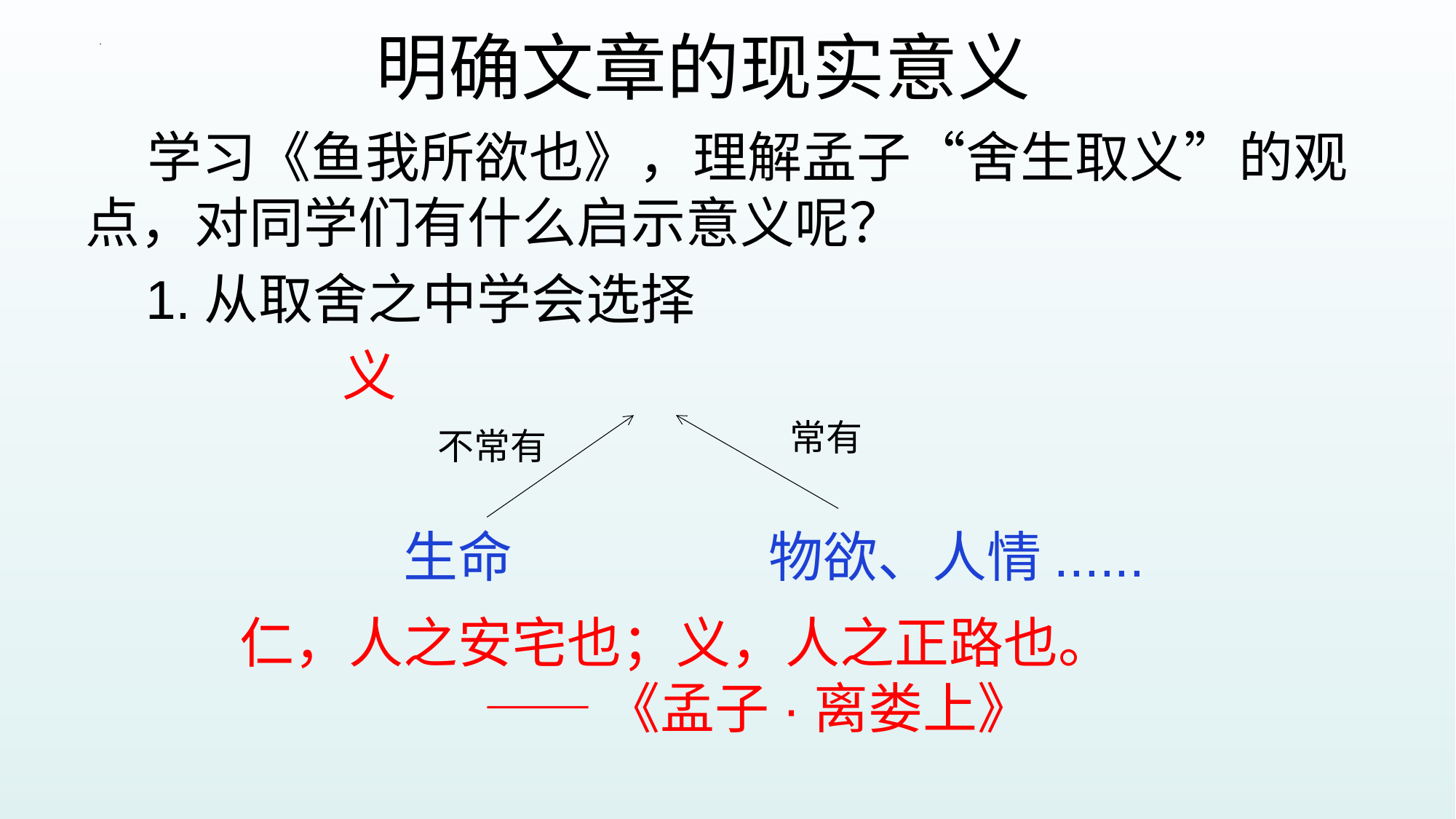

# 明确文章的现实意义
    学习《鱼我所欲也》，理解孟子“舍生取义”的观点，对同学们有什么启示意义呢？
    1.从取舍之中学会选择
                    义
常有
不常有
生命
物欲、人情......
仁，人之安宅也；义，人之正路也。
                    ——《孟子·离娄上》